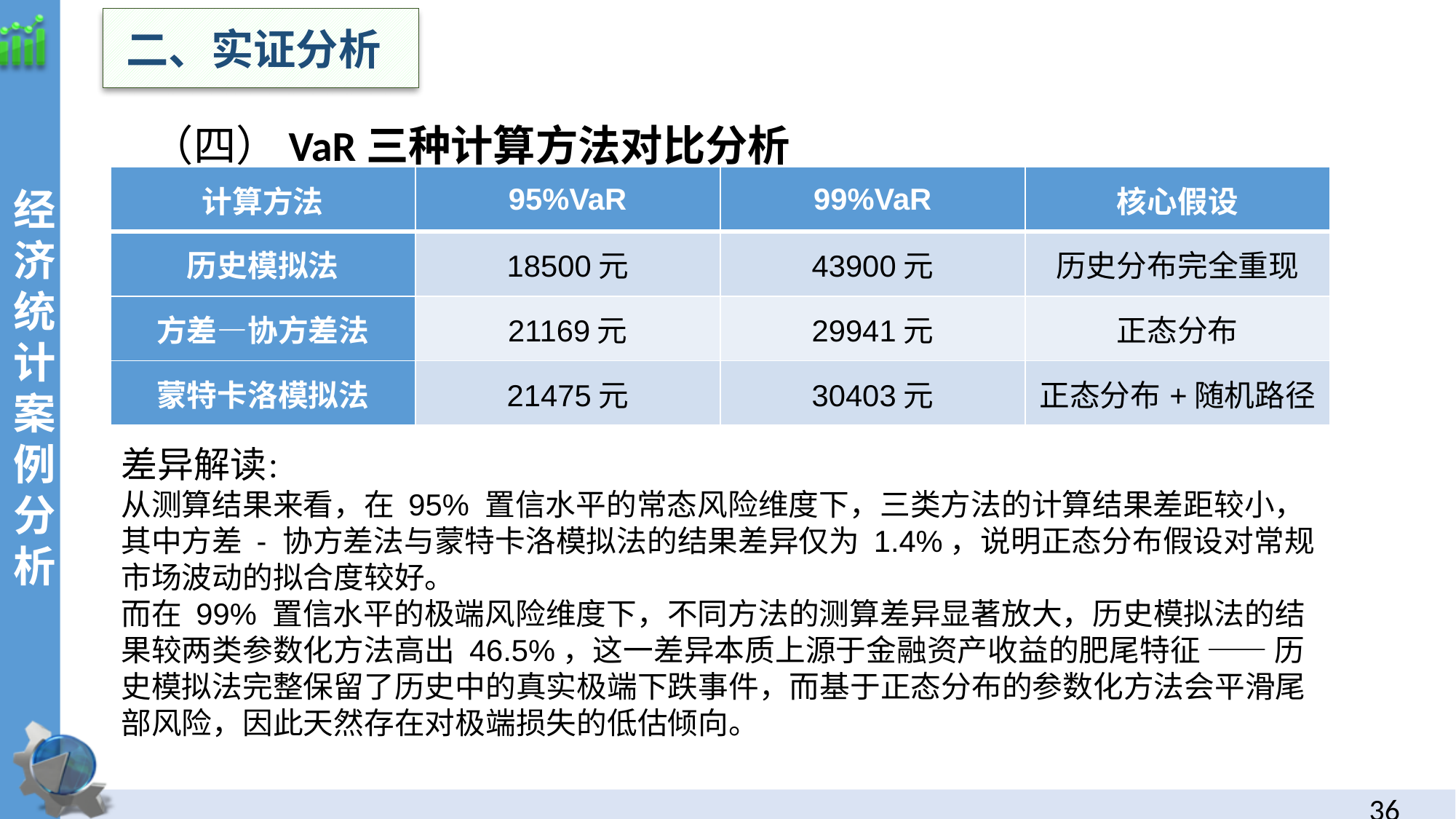

二、实证分析
（四）VaR三种计算方法对比分析
经
济统计案例分析

| 计算方法 | 95%VaR | 99%VaR | 核心假设 |
| --- | --- | --- | --- |
| 历史模拟法 | 18500元 | 43900元 | 历史分布完全重现 |
| 方差—协方差法 | 21169元 | 29941元 | 正态分布 |
| 蒙特卡洛模拟法 | 21475元 | 30403元 | 正态分布+随机路径 |
差异解读：
从测算结果来看，在 95% 置信水平的常态风险维度下，三类方法的计算结果差距较小，其中方差 - 协方差法与蒙特卡洛模拟法的结果差异仅为 1.4%，说明正态分布假设对常规市场波动的拟合度较好。
而在 99% 置信水平的极端风险维度下，不同方法的测算差异显著放大，历史模拟法的结果较两类参数化方法高出 46.5%，这一差异本质上源于金融资产收益的肥尾特征 —— 历史模拟法完整保留了历史中的真实极端下跌事件，而基于正态分布的参数化方法会平滑尾部风险，因此天然存在对极端损失的低估倾向。
36